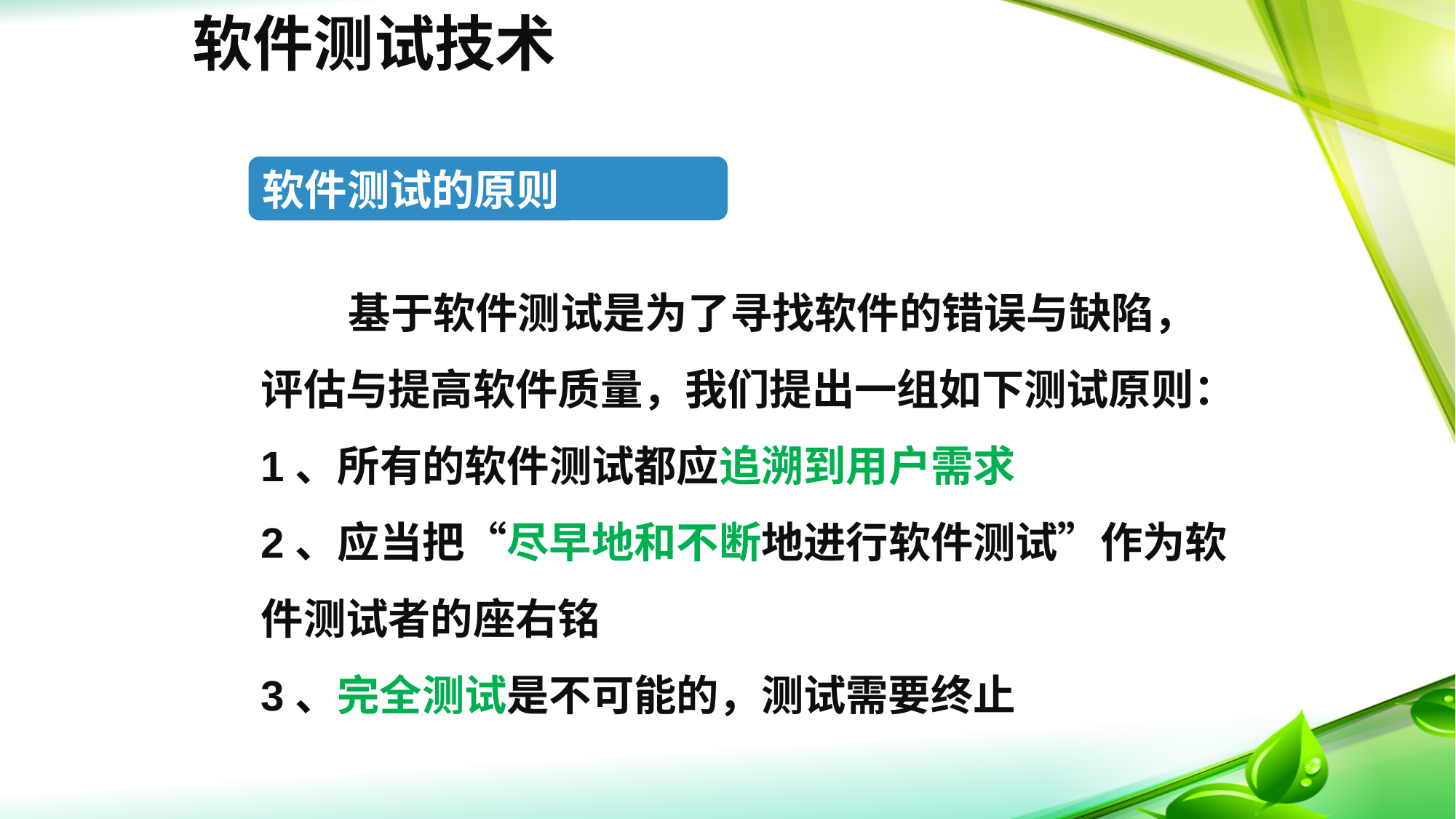

软件测试技术
软件测试的原则
        基于软件测试是为了寻找软件的错误与缺陷，评估与提高软件质量，我们提出一组如下测试原则：
1、所有的软件测试都应追溯到用户需求
2、应当把“尽早地和不断地进行软件测试”作为软件测试者的座右铭
3、完全测试是不可能的，测试需要终止